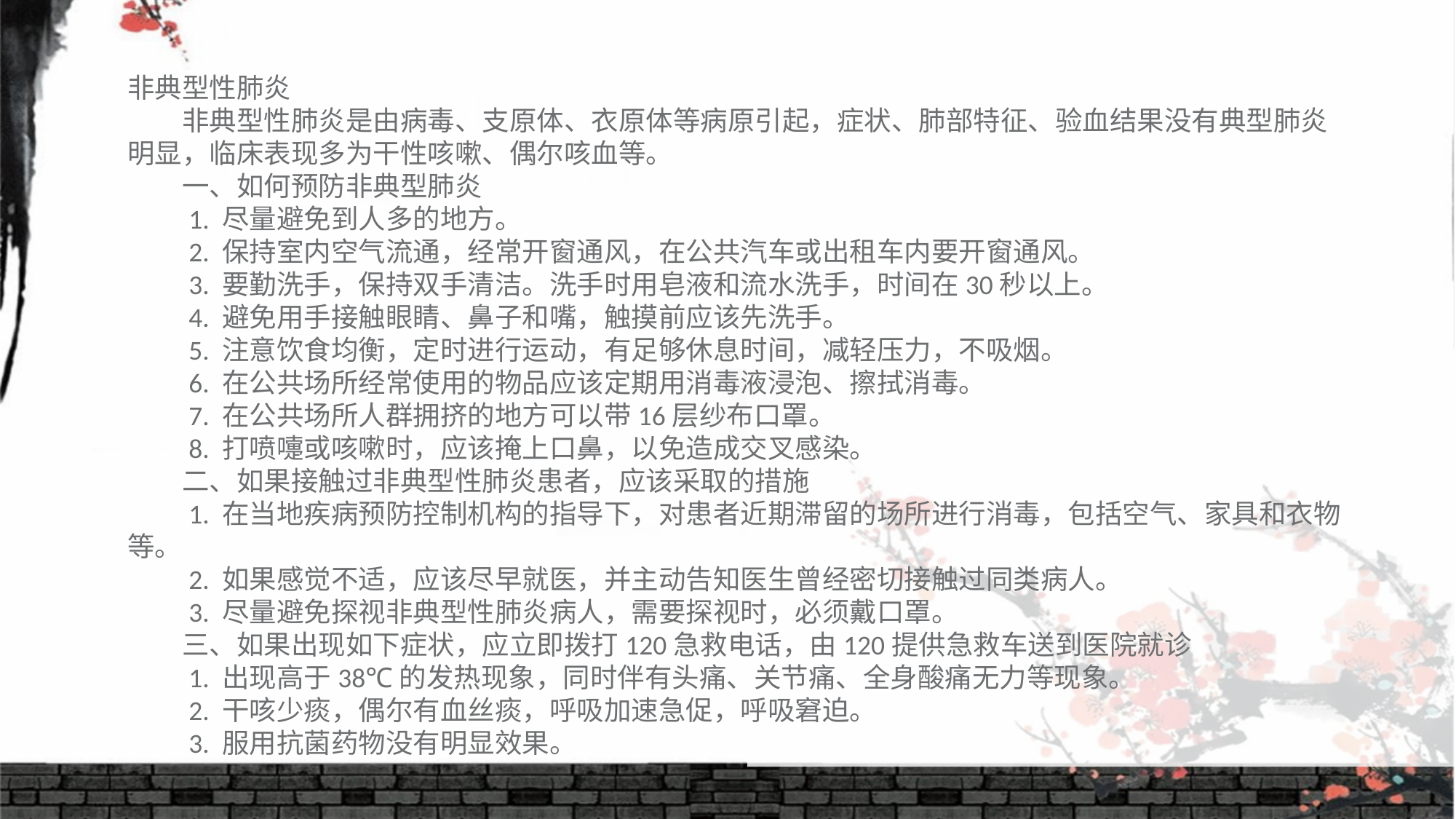

非典型性肺炎
　　非典型性肺炎是由病毒、支原体、衣原体等病原引起，症状、肺部特征、验血结果没有典型肺炎明显，临床表现多为干性咳嗽、偶尔咳血等。
　　一、如何预防非典型肺炎
　　1. 尽量避免到人多的地方。
　　2. 保持室内空气流通，经常开窗通风，在公共汽车或出租车内要开窗通风。
　　3. 要勤洗手，保持双手清洁。洗手时用皂液和流水洗手，时间在30秒以上。
　　4. 避免用手接触眼睛、鼻子和嘴，触摸前应该先洗手。
　　5. 注意饮食均衡，定时进行运动，有足够休息时间，减轻压力，不吸烟。
　　6. 在公共场所经常使用的物品应该定期用消毒液浸泡、擦拭消毒。
　　7. 在公共场所人群拥挤的地方可以带16层纱布口罩。
　　8. 打喷嚏或咳嗽时，应该掩上口鼻，以免造成交叉感染。
　　二、如果接触过非典型性肺炎患者，应该采取的措施
　　1. 在当地疾病预防控制机构的指导下，对患者近期滞留的场所进行消毒，包括空气、家具和衣物等。
　　2. 如果感觉不适，应该尽早就医，并主动告知医生曾经密切接触过同类病人。
　　3. 尽量避免探视非典型性肺炎病人，需要探视时，必须戴口罩。
　　三、如果出现如下症状，应立即拨打120急救电话，由120提供急救车送到医院就诊
　　1. 出现高于38℃的发热现象，同时伴有头痛、关节痛、全身酸痛无力等现象。
　　2. 干咳少痰，偶尔有血丝痰，呼吸加速急促，呼吸窘迫。
　　3. 服用抗菌药物没有明显效果。